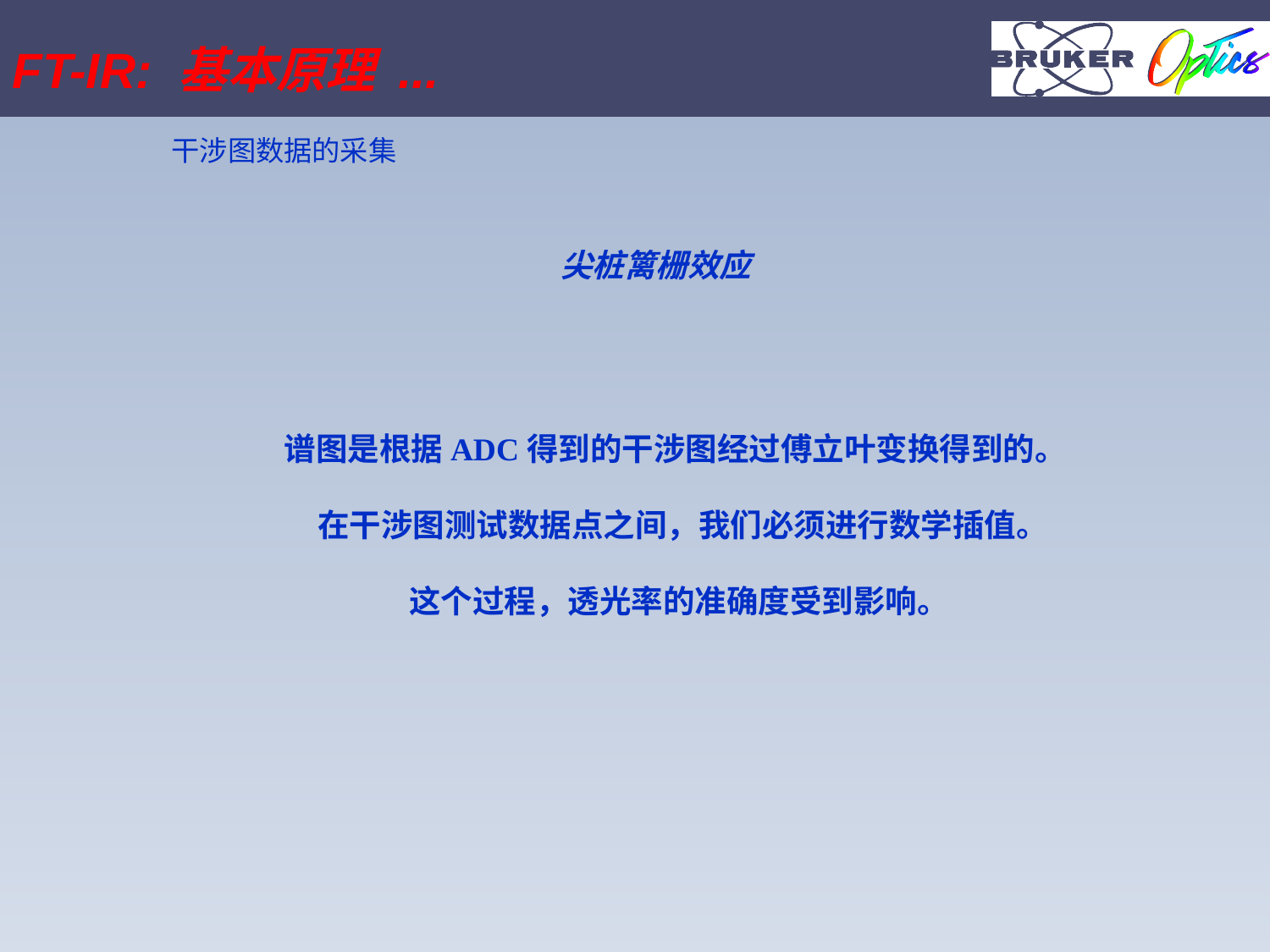

FT-IR: 基本原理 ...
干涉图数据的采集
尖桩篱栅效应
谱图是根据ADC得到的干涉图经过傅立叶变换得到的。

在干涉图测试数据点之间，我们必须进行数学插值。

这个过程，透光率的准确度受到影响。